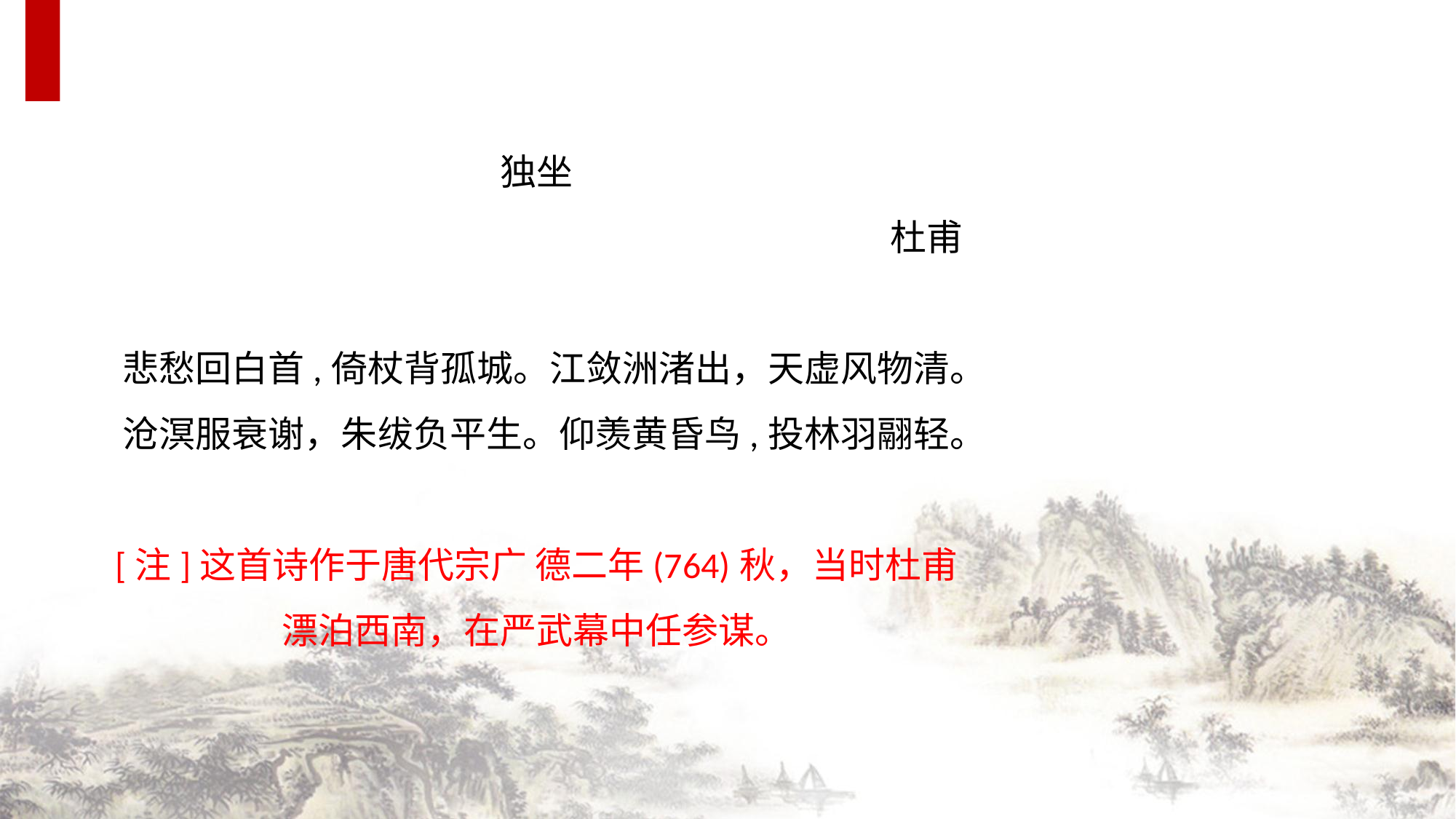

独坐
杜甫

悲愁回白首,倚杖背孤城。江敛洲渚出，天虚风物清。
沧溟服衰谢，朱绂负平生。仰羡黄昏鸟,投林羽翮轻。

[注]这首诗作于唐代宗广 德二年(764)秋，当时杜甫漂泊西南，在严武幕中任参谋。